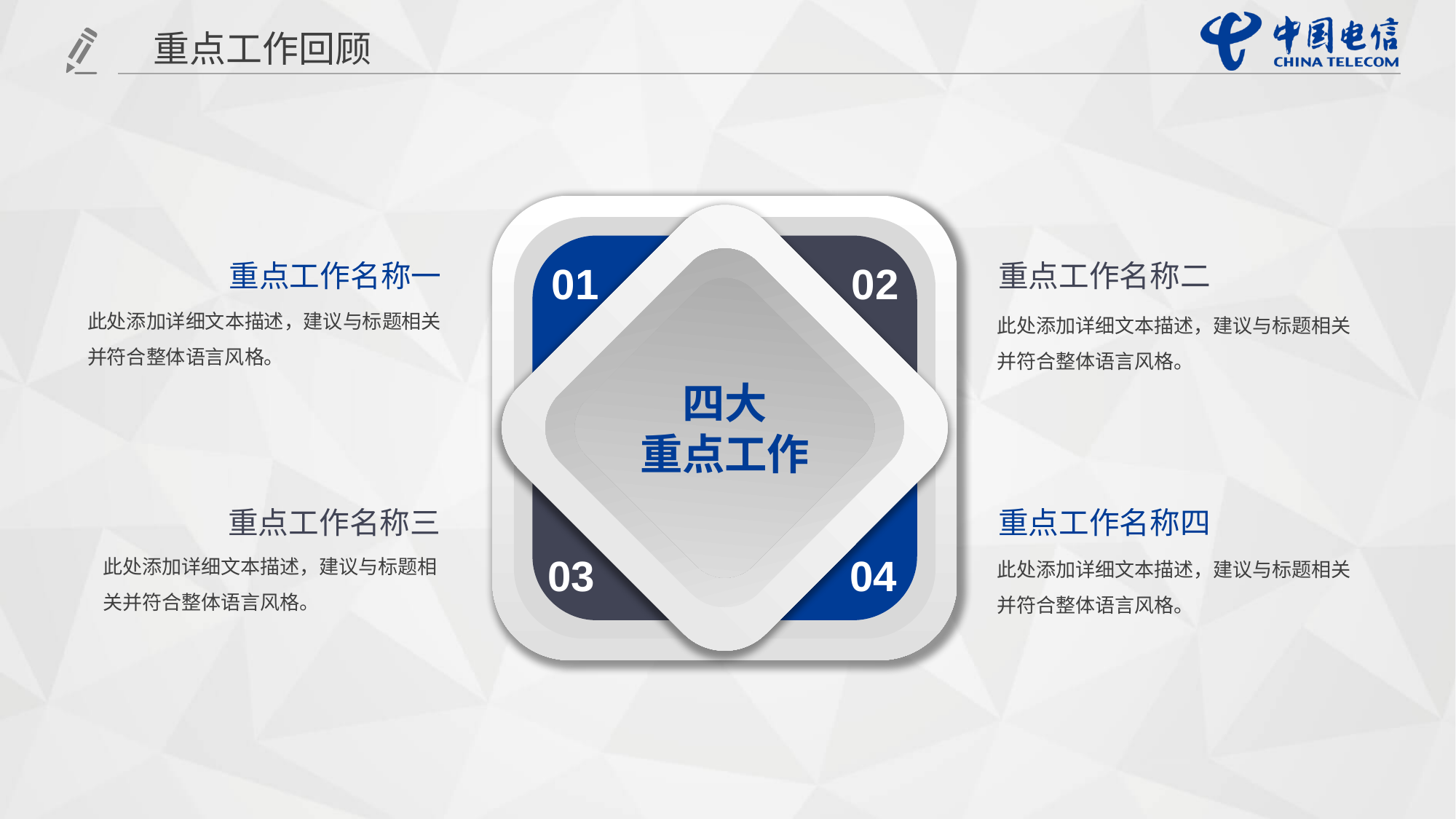

重点工作回顾

01
02

03
04
重点工作名称一
此处添加详细文本描述，建议与标题相关并符合整体语言风格。
重点工作名称二
此处添加详细文本描述，建议与标题相关并符合整体语言风格。

四大
重点工作
重点工作名称三
此处添加详细文本描述，建议与标题相关并符合整体语言风格。
重点工作名称四
此处添加详细文本描述，建议与标题相关并符合整体语言风格。